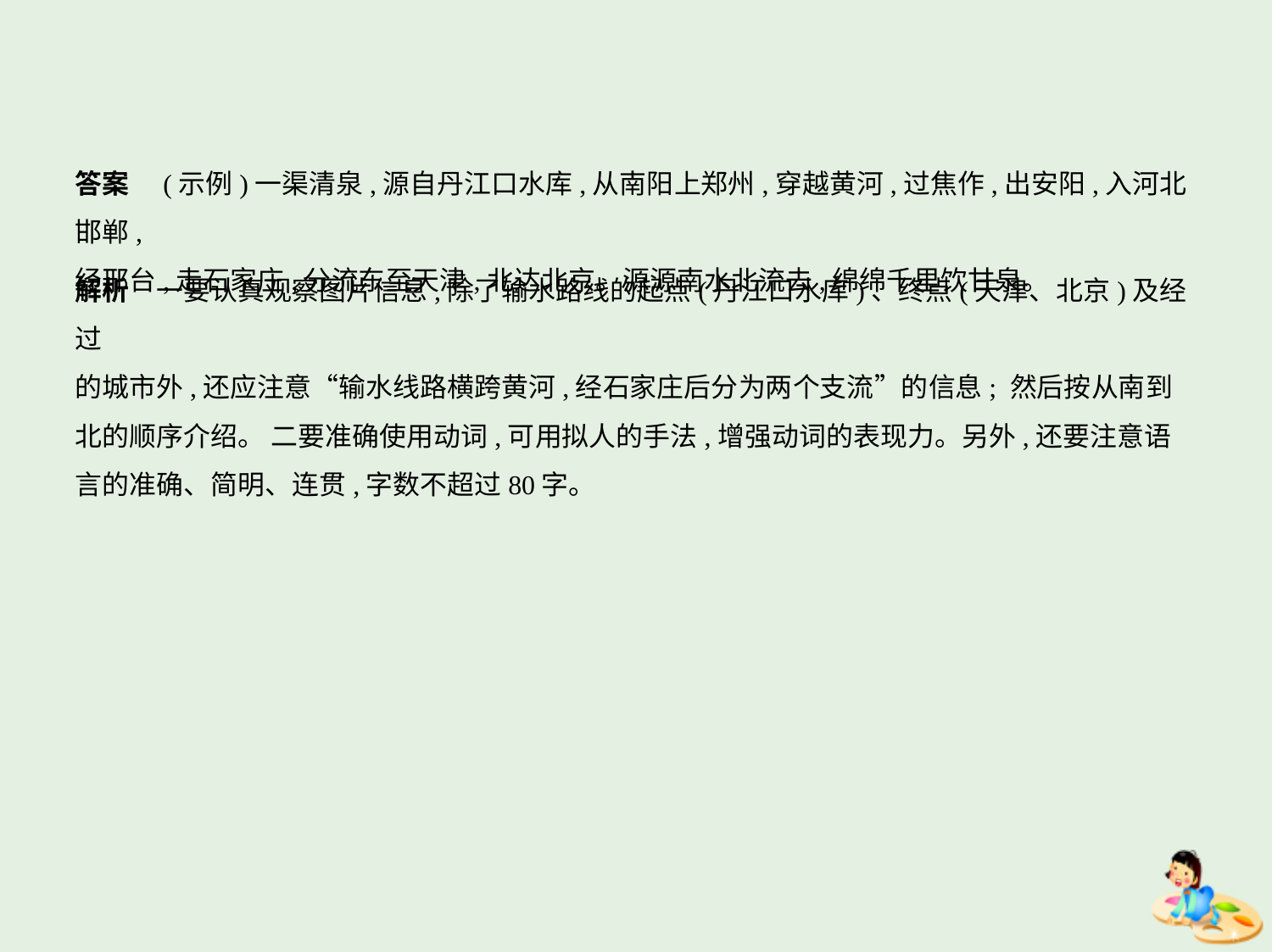

答案　(示例)一渠清泉,源自丹江口水库,从南阳上郑州,穿越黄河,过焦作,出安阳,入河北邯郸,
经邢台,走石家庄,分流东至天津,北达北京。源源南水北流去,绵绵千里饮甘泉。
解析　一要认真观察图片信息,除了输水路线的起点(丹江口水库)、终点(天津、北京)及经过
的城市外,还应注意“输水线路横跨黄河,经石家庄后分为两个支流”的信息; 然后按从南到
北的顺序介绍。 二要准确使用动词,可用拟人的手法,增强动词的表现力。另外,还要注意语
言的准确、简明、连贯,字数不超过80字。